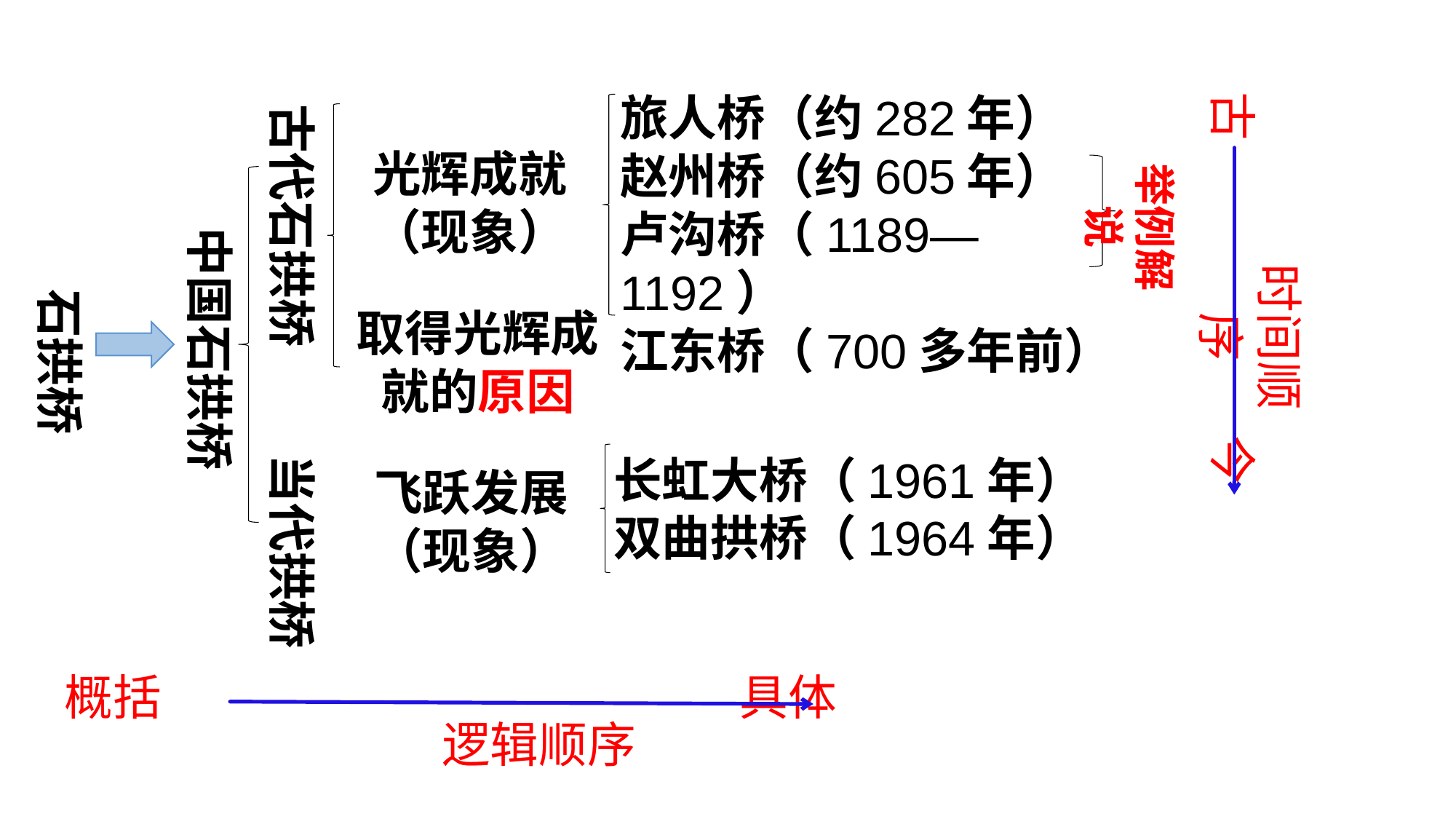

古代石拱桥
古                           今
旅人桥（约282年）
赵州桥（约605年）
卢沟桥（1189—1192）
江东桥（700多年前）

举例解说
光辉成就（现象）

中国石拱桥
时间顺序
石拱桥
取得光辉成就的原因

当代拱桥
长虹大桥（1961年）
双曲拱桥（1964年）

飞跃发展（现象）
概括                                                     具体
逻辑顺序